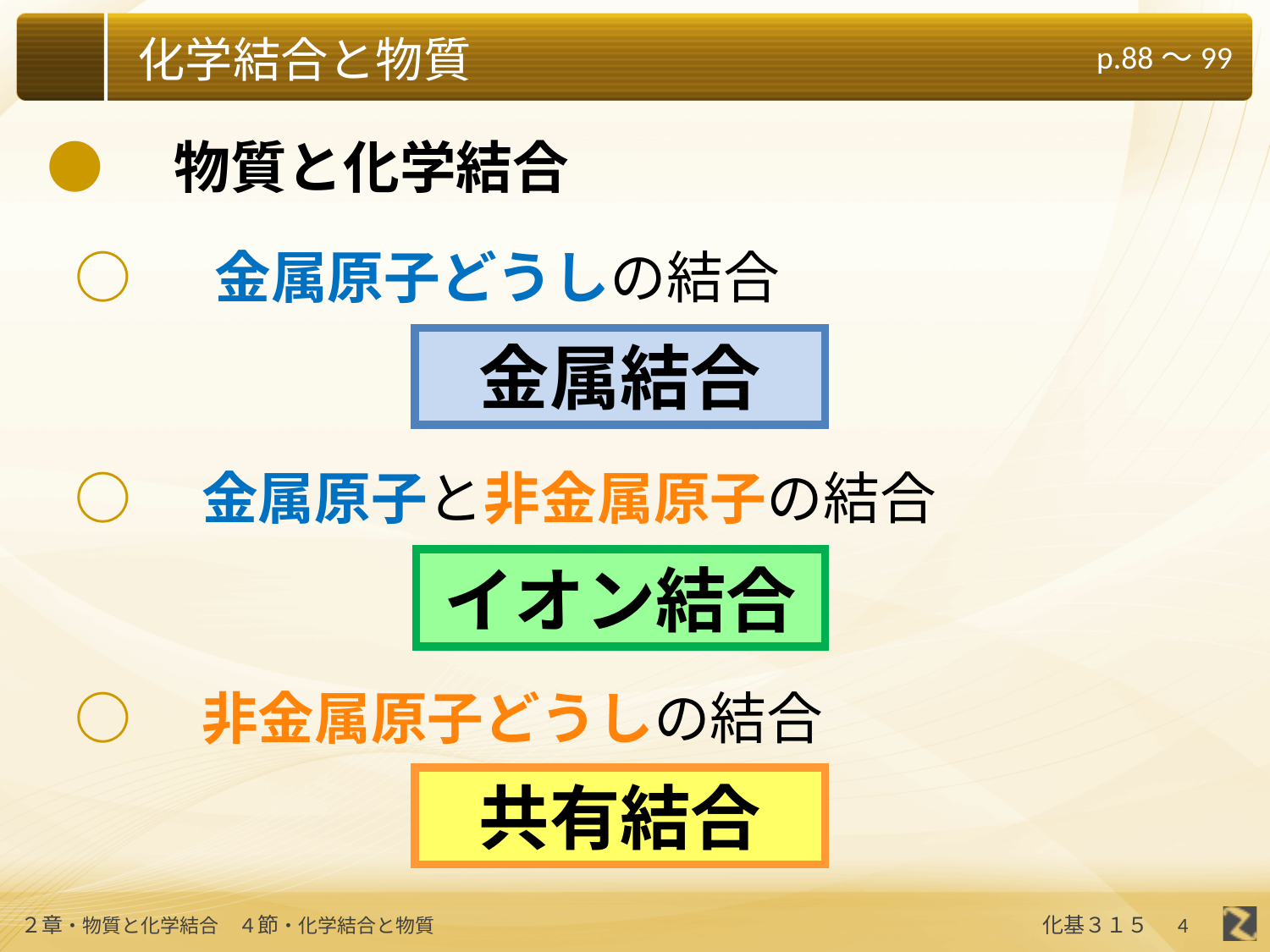

●　物質と化学結合
○ 　金属原子どうしの結合
金属結合
○　金属原子と非金属原子の結合
イオン結合
○　非金属原子どうしの結合
共有結合
4